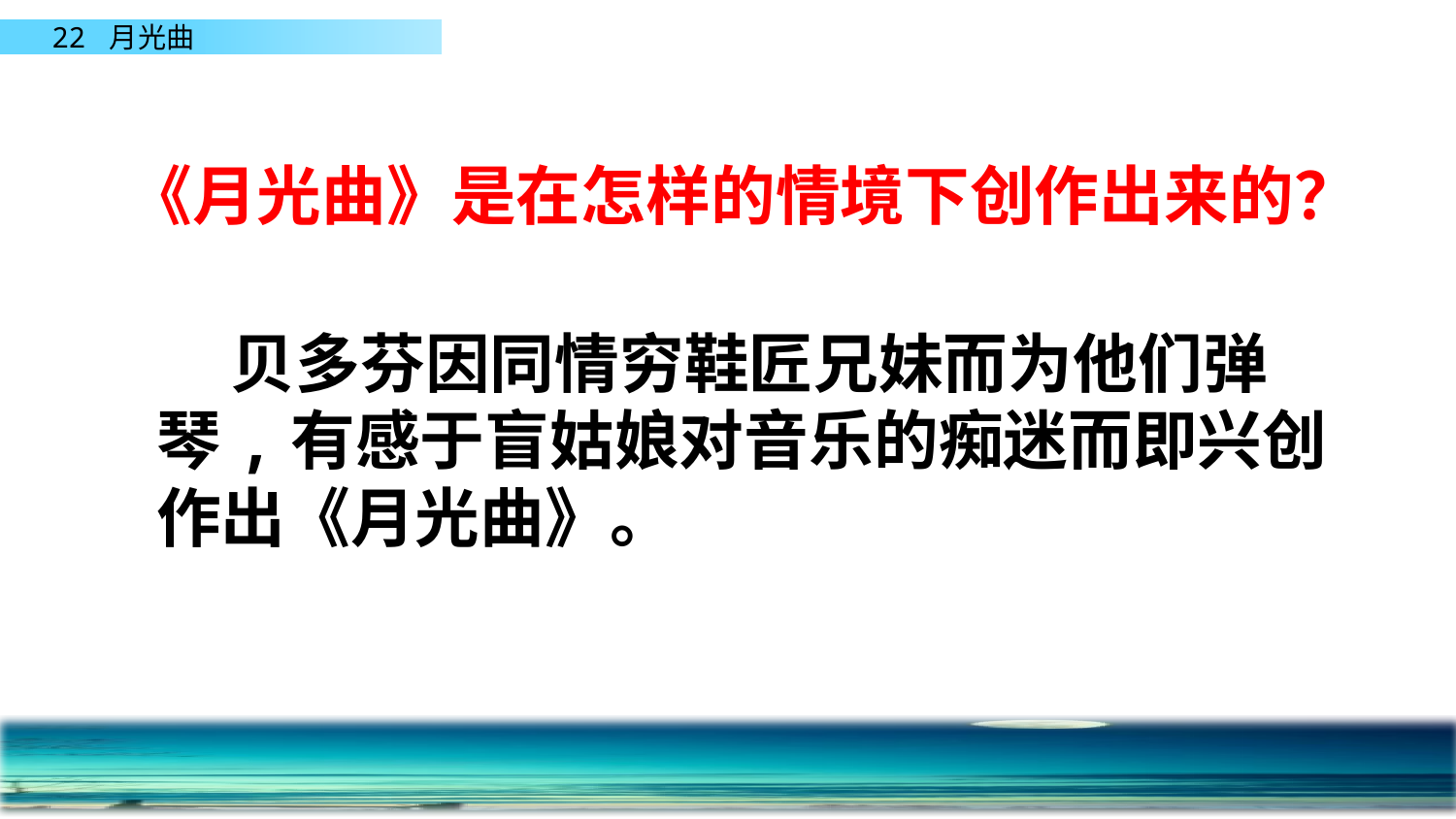

《月光曲》是在怎样的情境下创作出来的？
    贝多芬因同情穷鞋匠兄妹而为他们弹琴,有感于盲姑娘对音乐的痴迷而即兴创作出《月光曲》。